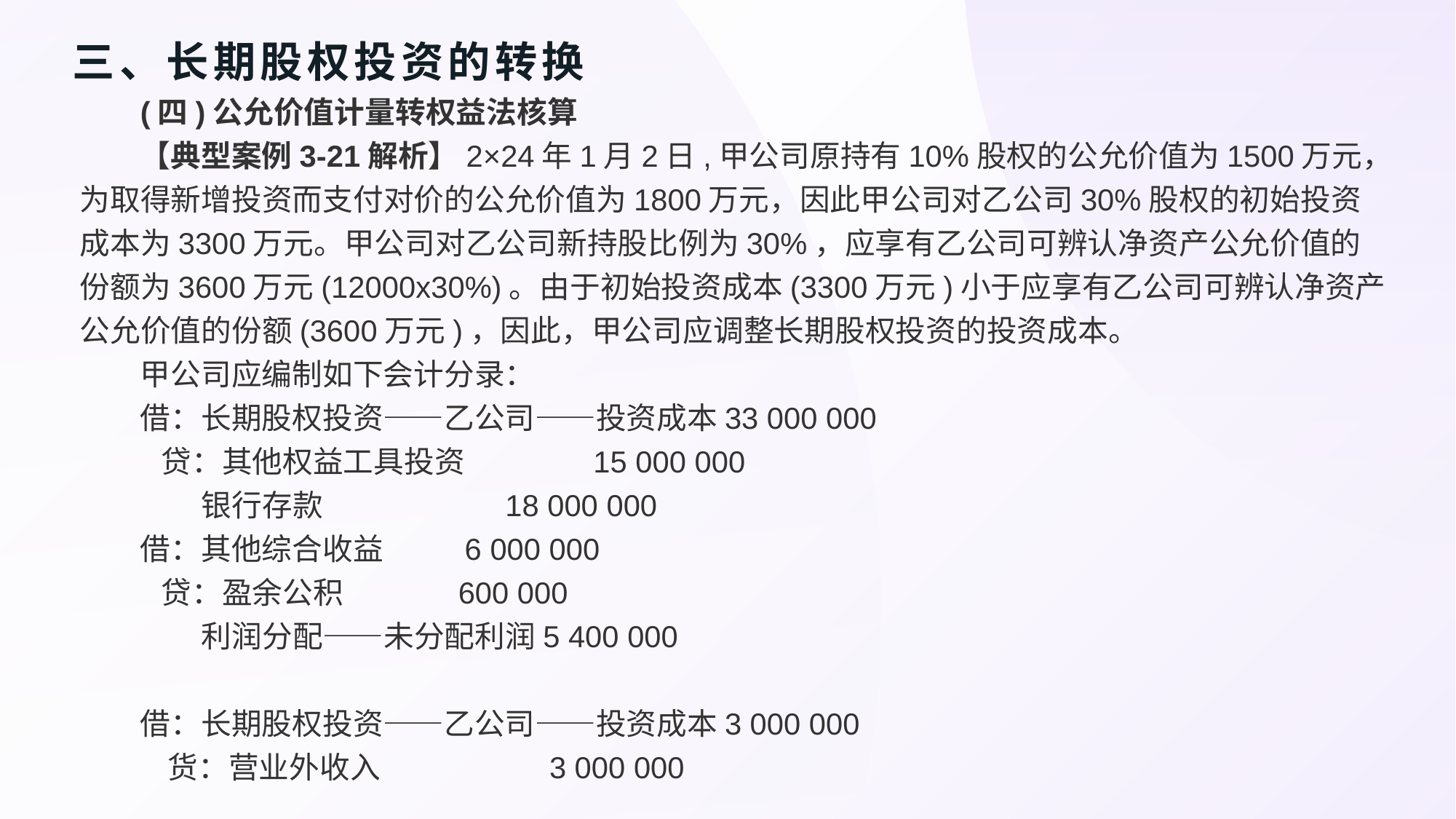

# 三、长期股权投资的转换
(四)公允价值计量转权益法核算
【典型案例3-21解析】2×24年1月2日,甲公司原持有10%股权的公允价值为1500万元，为取得新增投资而支付对价的公允价值为1800万元，因此甲公司对乙公司30%股权的初始投资成本为3300万元。甲公司对乙公司新持股比例为30%，应享有乙公司可辨认净资产公允价值的份额为3600万元(12000x30%)。由于初始投资成本(3300万元)小于应享有乙公司可辨认净资产公允价值的份额(3600万元)，因此，甲公司应调整长期股权投资的投资成本。
甲公司应编制如下会计分录：
借：长期股权投资——乙公司——投资成本33 000 000
  贷：其他权益工具投资                  15 000 000
        银行存款                          18 000 000
借：其他综合收益           6 000 000
  贷：盈余公积                600 000
        利润分配——未分配利润5 400 000

借：长期股权投资——乙公司——投资成本3 000 000
   货：营业外收入                        3 000 000